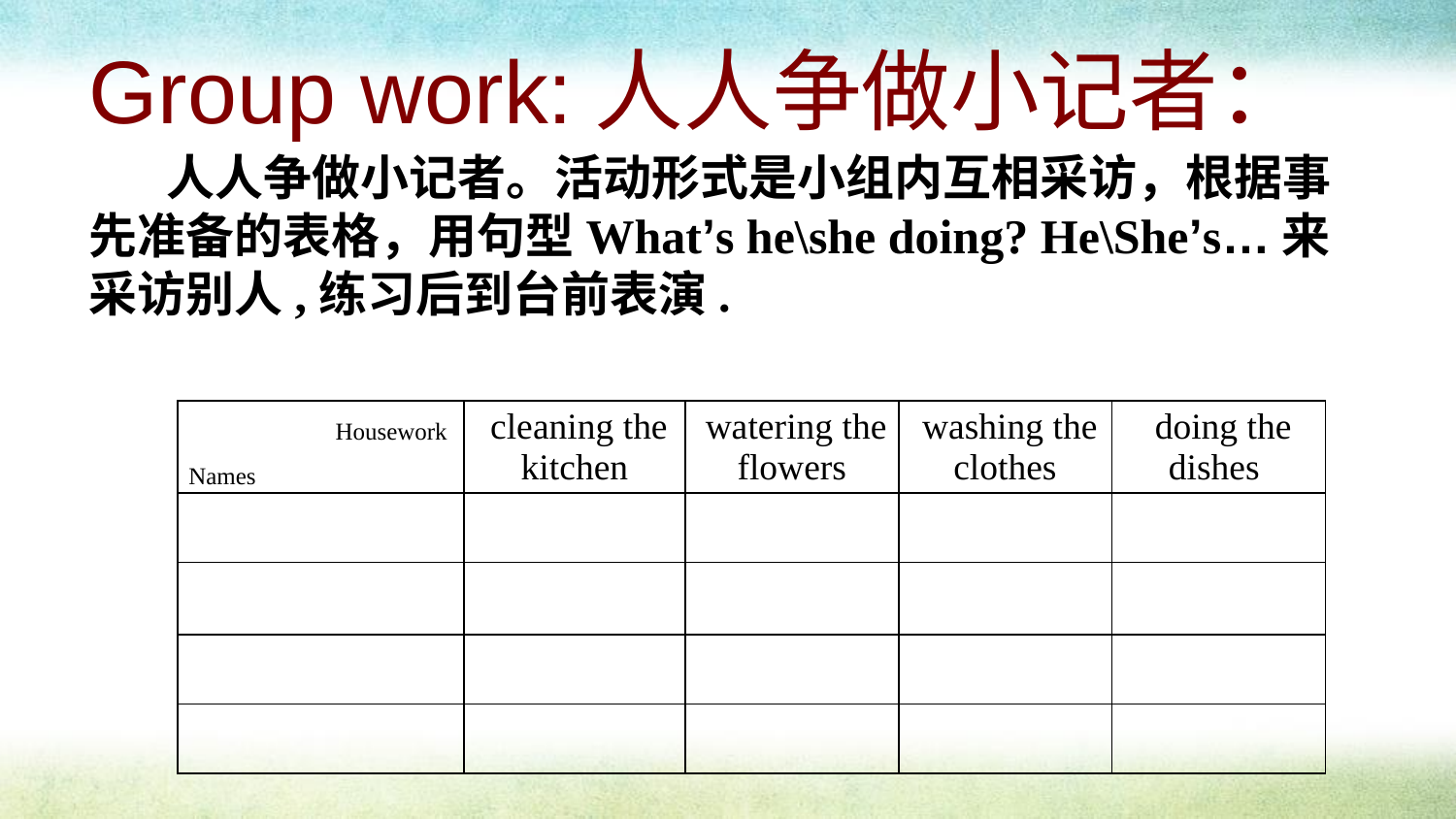

Group work:人人争做小记者：
      人人争做小记者。活动形式是小组内互相采访，根据事先准备的表格，用句型What’s he\she doing? He\She’s…来采访别人,练习后到台前表演.

| Housework Names | cleaning the kitchen | watering the flowers | washing the clothes | doing the dishes |
| --- | --- | --- | --- | --- |
|  |  |  |  |  |
|  |  |  |  |  |
|  |  |  |  |  |
|  |  |  |  |  |